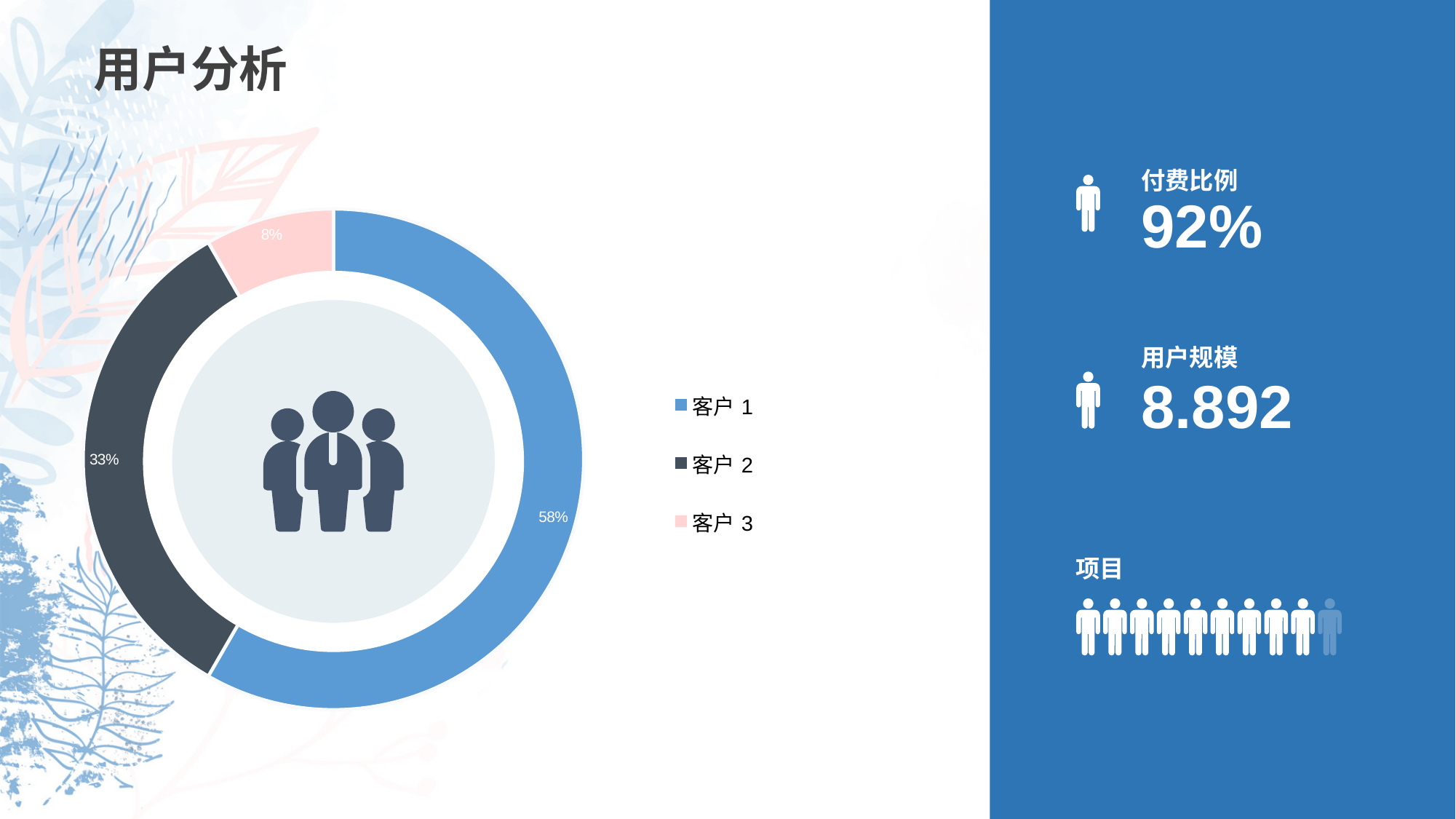

用户分析
付费比例

92%

### Chart

| Category | Sales |
|---|---|
| 客户1 | 0.7 |
| 客户2 | 0.4 |
| 客户3 | 0.1 |
用户规模
8.892

项目